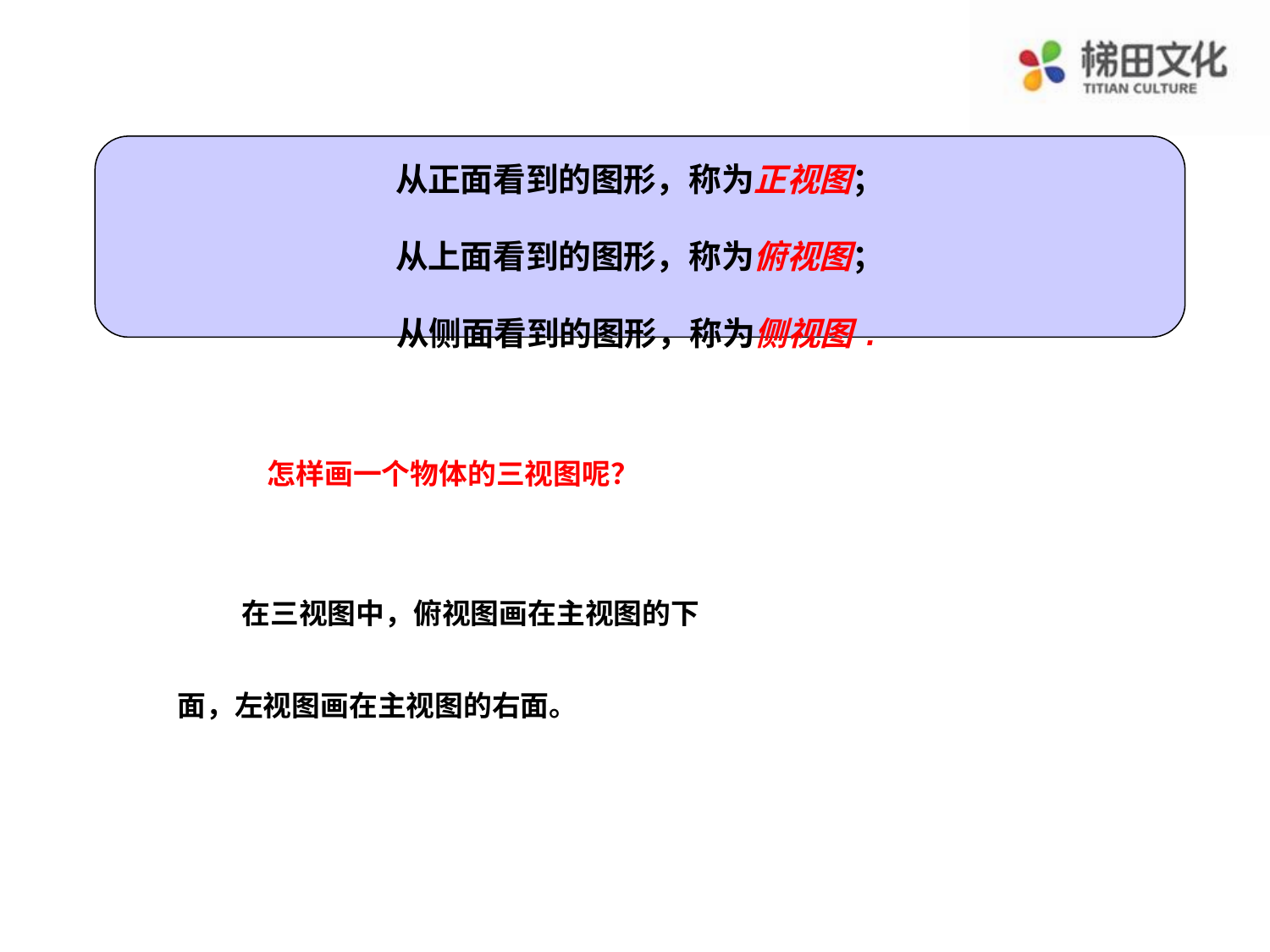

从正面看到的图形，称为正视图；
从上面看到的图形，称为俯视图；
从侧面看到的图形，称为侧视图.
怎样画一个物体的三视图呢？
        在三视图中，俯视图画在主视图的下
面，左视图画在主视图的右面。